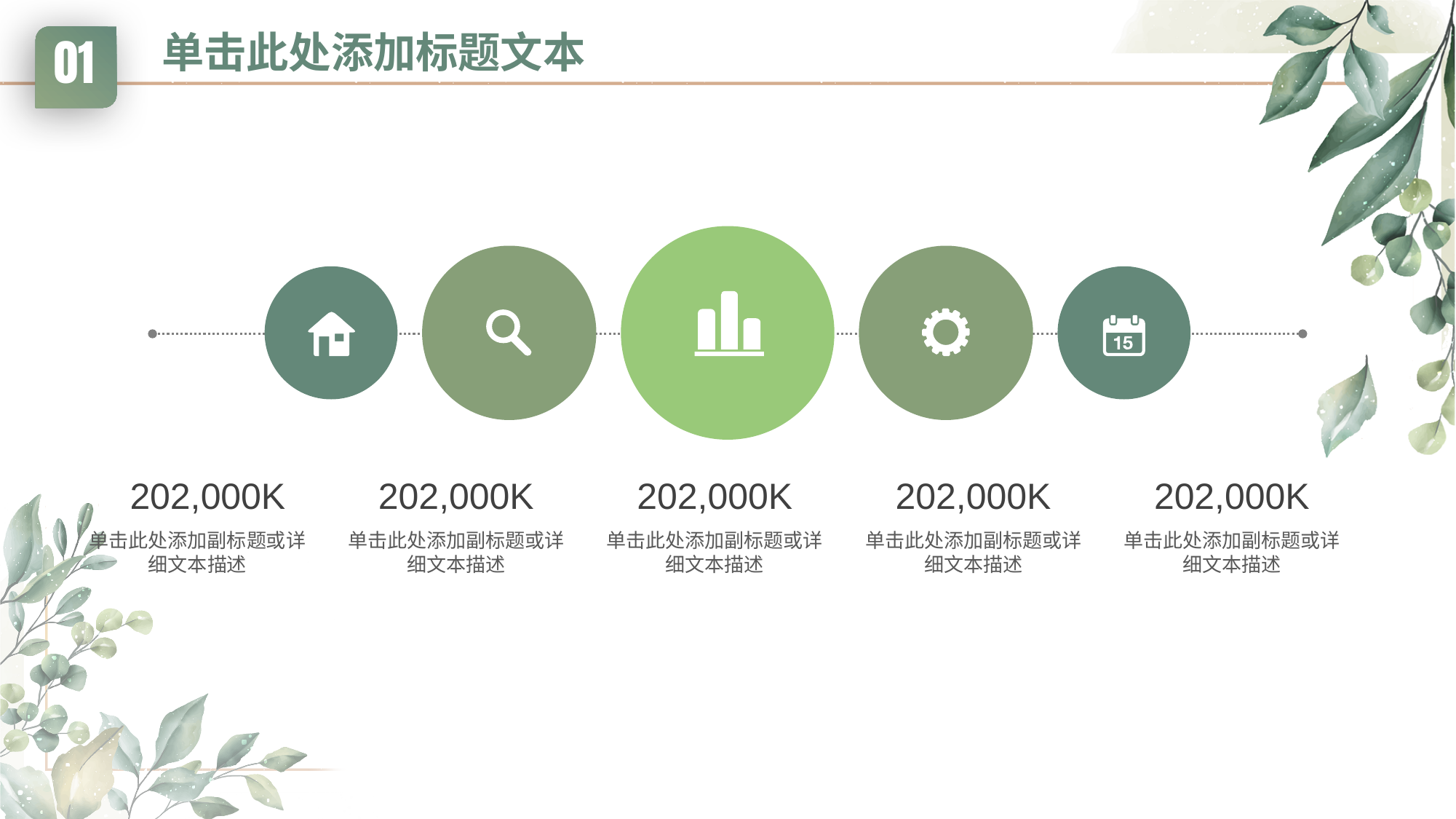

# 单击此处添加标题文本
01

202,000K
单击此处添加副标题或详细文本描述
202,000K
单击此处添加副标题或详细文本描述
202,000K
单击此处添加副标题或详细文本描述
202,000K
单击此处添加副标题或详细文本描述
202,000K
单击此处添加副标题或详细文本描述